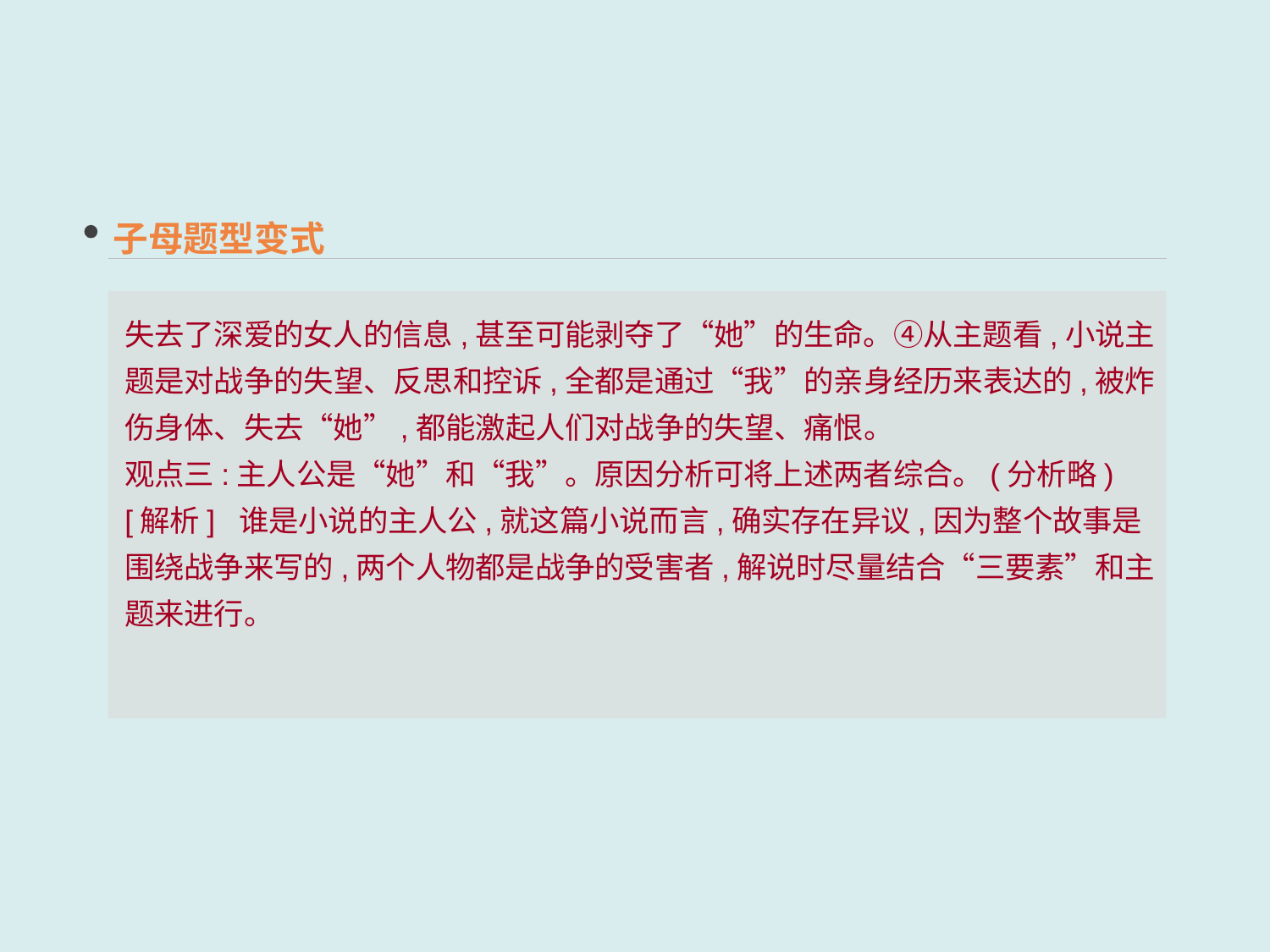

子母题型变式

失去了深爱的女人的信息,甚至可能剥夺了“她”的生命。④从主题看,小说主题是对战争的失望、反思和控诉,全都是通过“我”的亲身经历来表达的,被炸伤身体、失去“她”,都能激起人们对战争的失望、痛恨。
观点三:主人公是“她”和“我”。原因分析可将上述两者综合。(分析略)
[解析]  谁是小说的主人公,就这篇小说而言,确实存在异议,因为整个故事是围绕战争来写的,两个人物都是战争的受害者,解说时尽量结合“三要素”和主题来进行。